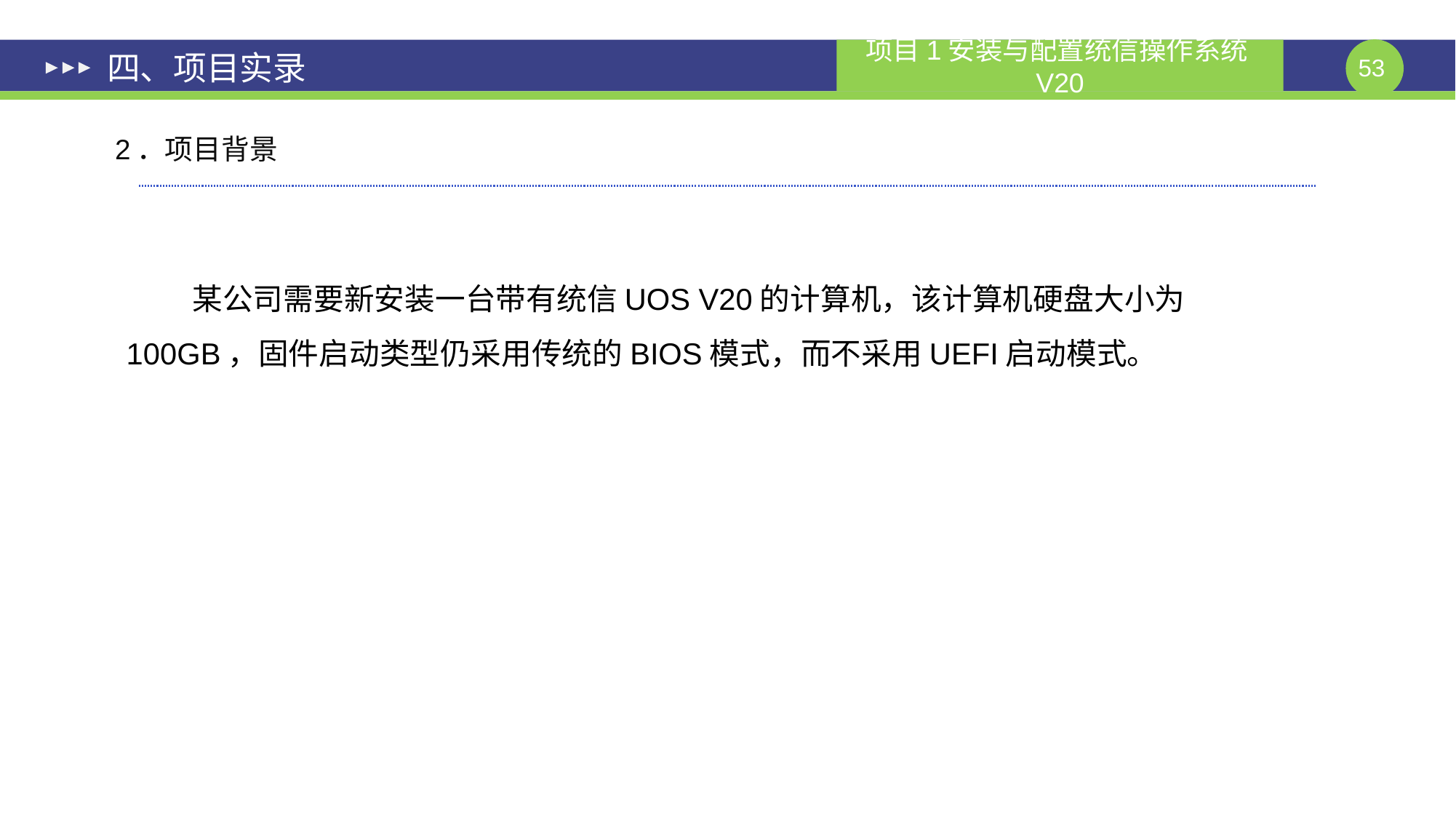

# 四、项目实录
2．项目背景

    某公司需要新安装一台带有统信UOS V20的计算机，该计算机硬盘大小为100GB，固件启动类型仍采用传统的BIOS模式，而不采用UEFI启动模式。